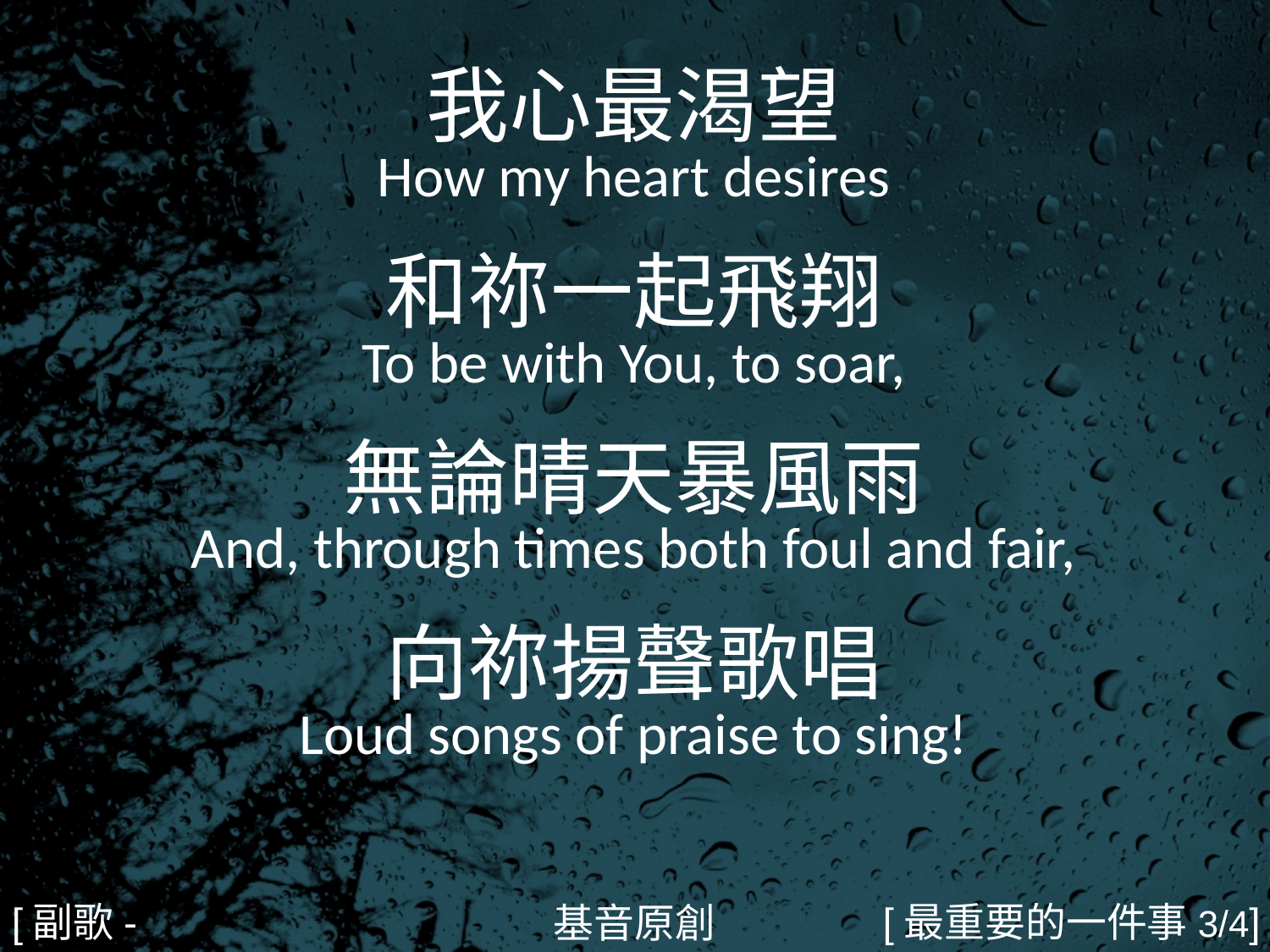

我心最渴望
How my heart desires

和祢一起飛翔
To be with You, to soar,

無論晴天暴風雨
And, through times both foul and fair,

向祢揚聲歌唱
Loud songs of praise to sing!

#

[副歌-1]
[最重要的一件事3/4]
基音原創